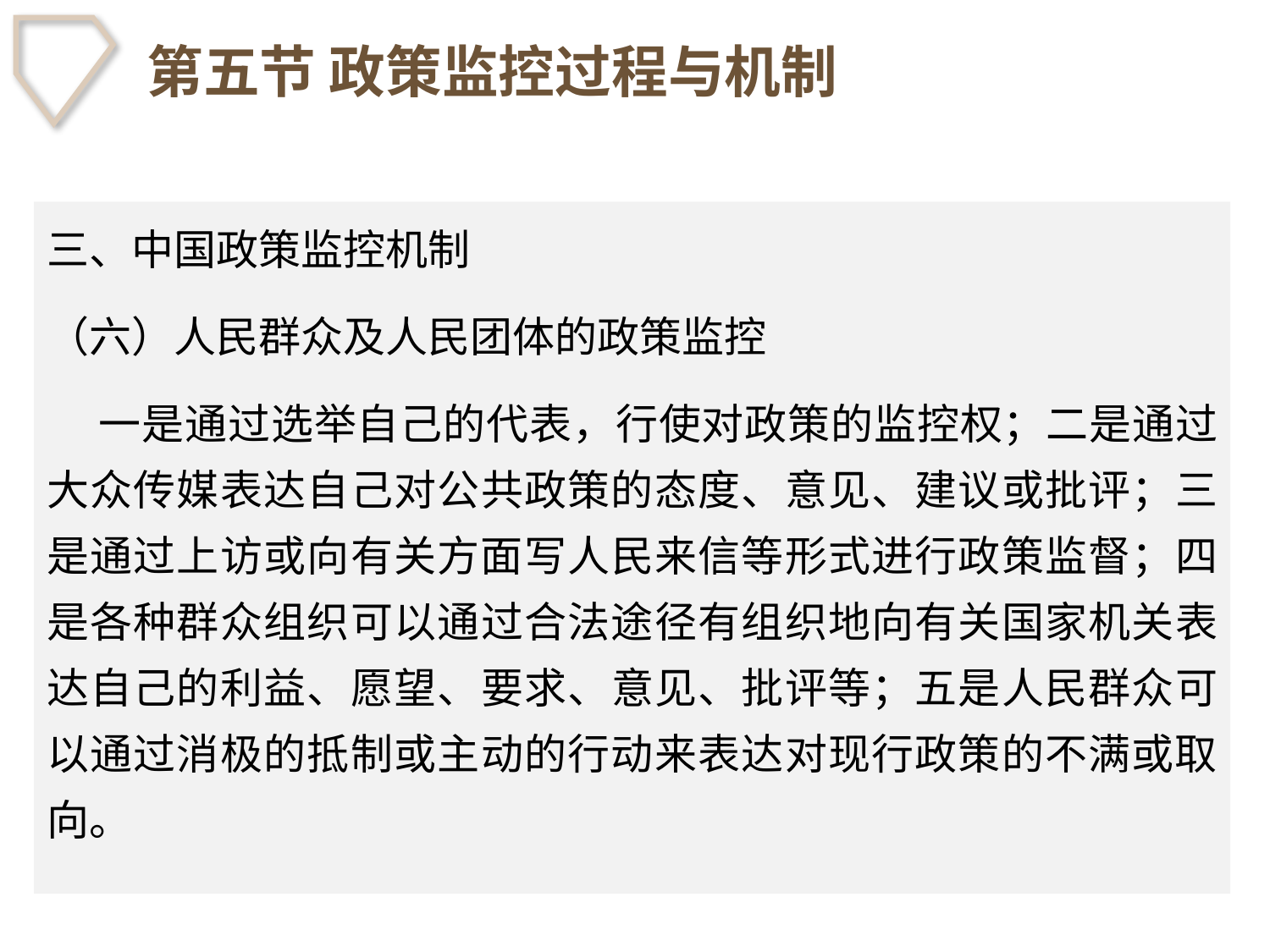

# 第五节 政策监控过程与机制
三、中国政策监控机制
（六）人民群众及人民团体的政策监控
    一是通过选举自己的代表，行使对政策的监控权；二是通过大众传媒表达自己对公共政策的态度、意见、建议或批评；三是通过上访或向有关方面写人民来信等形式进行政策监督；四是各种群众组织可以通过合法途径有组织地向有关国家机关表达自己的利益、愿望、要求、意见、批评等；五是人民群众可以通过消极的抵制或主动的行动来表达对现行政策的不满或取向。